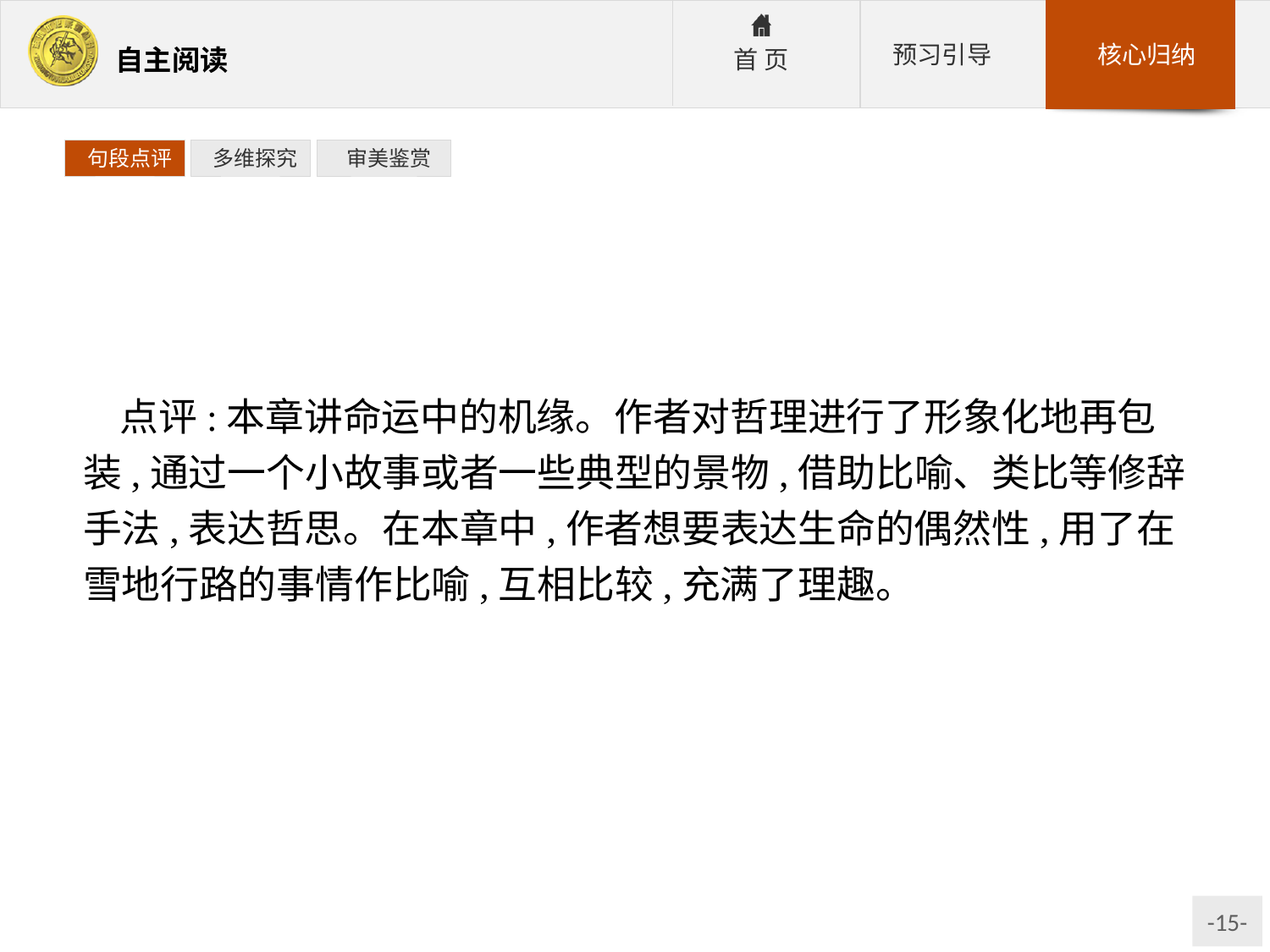

句段点评
 多维探究
 审美鉴赏
点评:本章讲命运中的机缘。作者对哲理进行了形象化地再包装,通过一个小故事或者一些典型的景物,借助比喻、类比等修辞手法,表达哲思。在本章中,作者想要表达生命的偶然性,用了在雪地行路的事情作比喻,互相比较,充满了理趣。